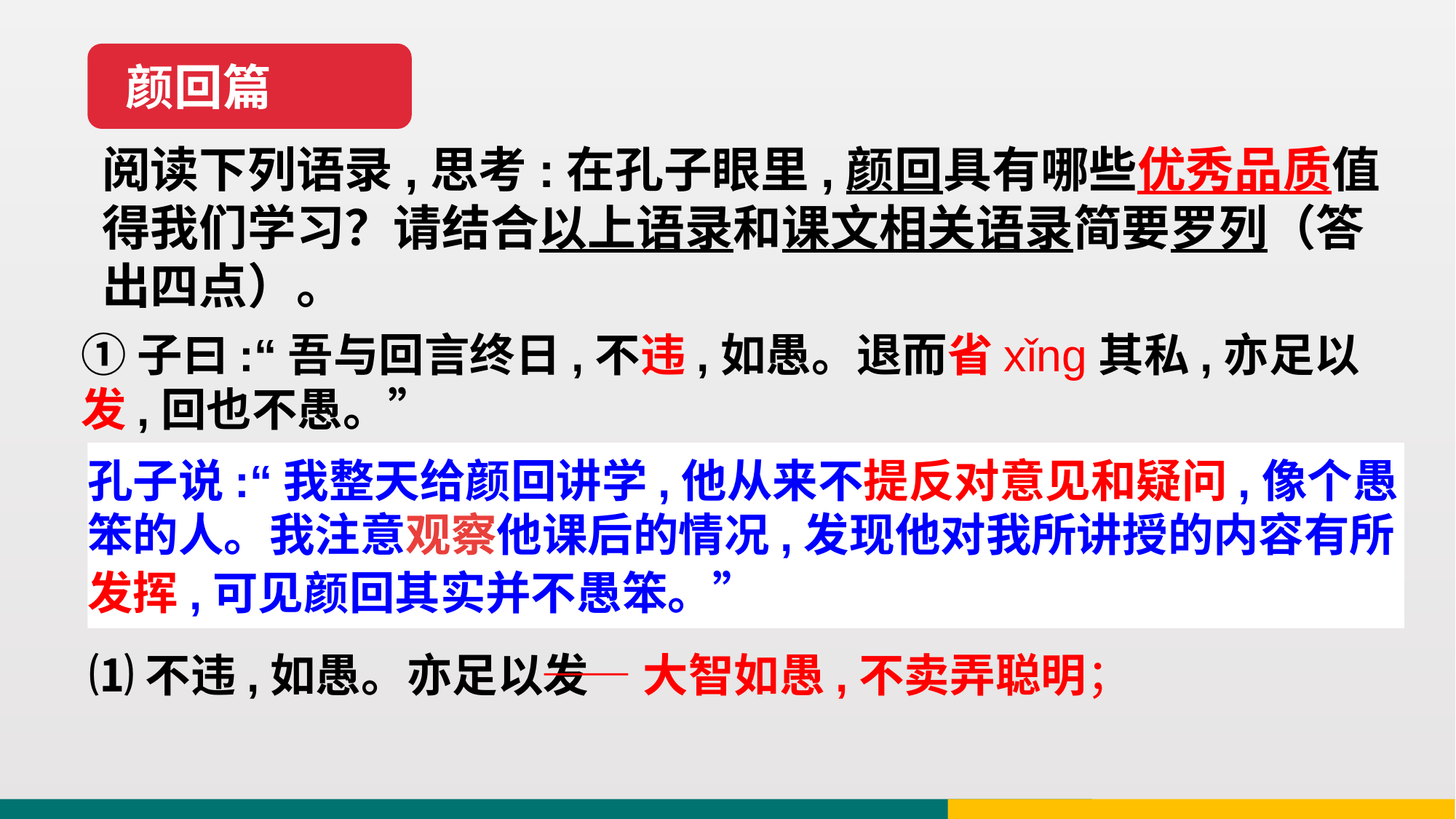

颜回篇
阅读下列语录,思考:在孔子眼里,颜回具有哪些优秀品质值得我们学习？请结合以上语录和课文相关语录简要罗列（答出四点）。
①子曰:“吾与回言终日,不违,如愚。退而省xǐng其私,亦足以发,回也不愚。”
孔子说:“我整天给颜回讲学,他从来不提反对意见和疑问,像个愚笨的人。我注意观察他课后的情况,发现他对我所讲授的内容有所发挥,可见颜回其实并不愚笨。”
——大智如愚,不卖弄聪明；
⑴不违,如愚。亦足以发